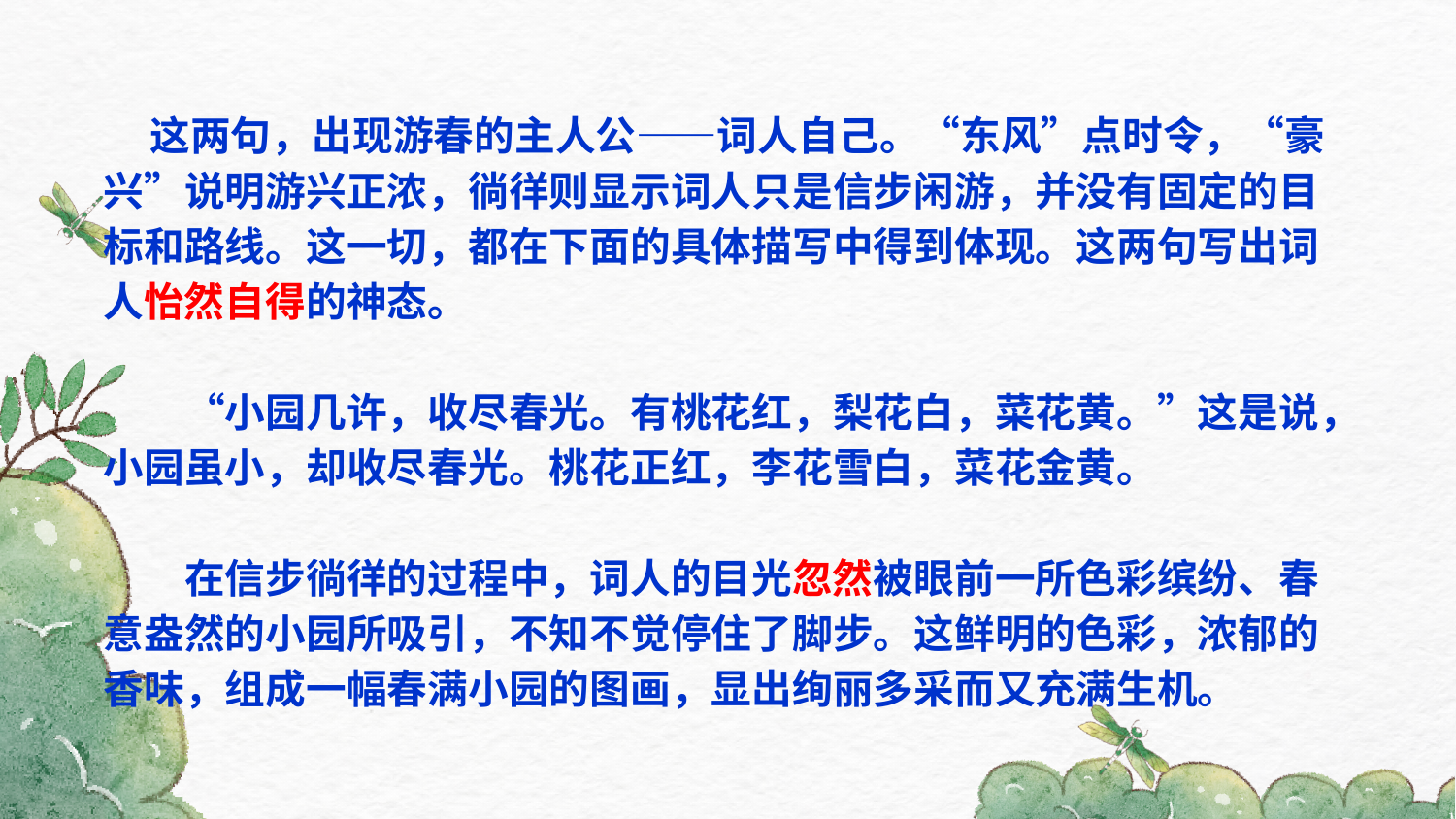

这两句，出现游春的主人公——词人自己。“东风”点时令，“豪兴”说明游兴正浓，徜徉则显示词人只是信步闲游，并没有固定的目标和路线。这一切，都在下面的具体描写中得到体现。这两句写出词人怡然自得的神态。

　　“小园几许，收尽春光。有桃花红，梨花白，菜花黄。”这是说，小园虽小，却收尽春光。桃花正红，李花雪白，菜花金黄。

　　在信步徜徉的过程中，词人的目光忽然被眼前一所色彩缤纷、春意盎然的小园所吸引，不知不觉停住了脚步。这鲜明的色彩，浓郁的香味，组成一幅春满小园的图画，显出绚丽多采而又充满生机。